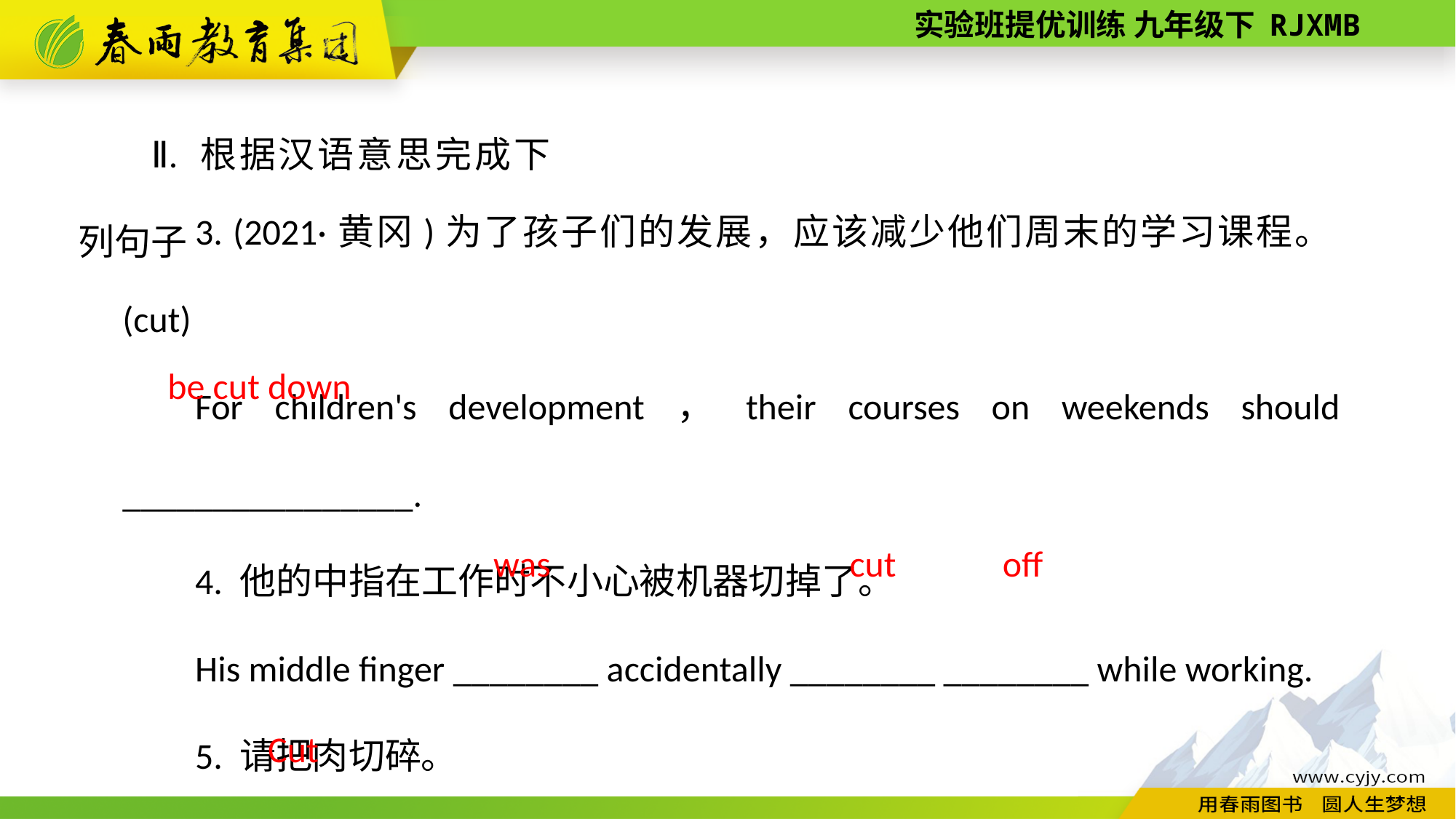

Ⅱ. 根据汉语意思完成下列句子
3. (2021·黄冈)为了孩子们的发展，应该减少他们周末的学习课程。(cut)
For children's development，their courses on weekends should ________________.
4. 他的中指在工作时不小心被机器切掉了。
His middle finger ________ accidentally ________ ________ while working.
5. 请把肉切碎。
________ ________ the meat，please.
be cut down
was
cut             off
               Cut                    up